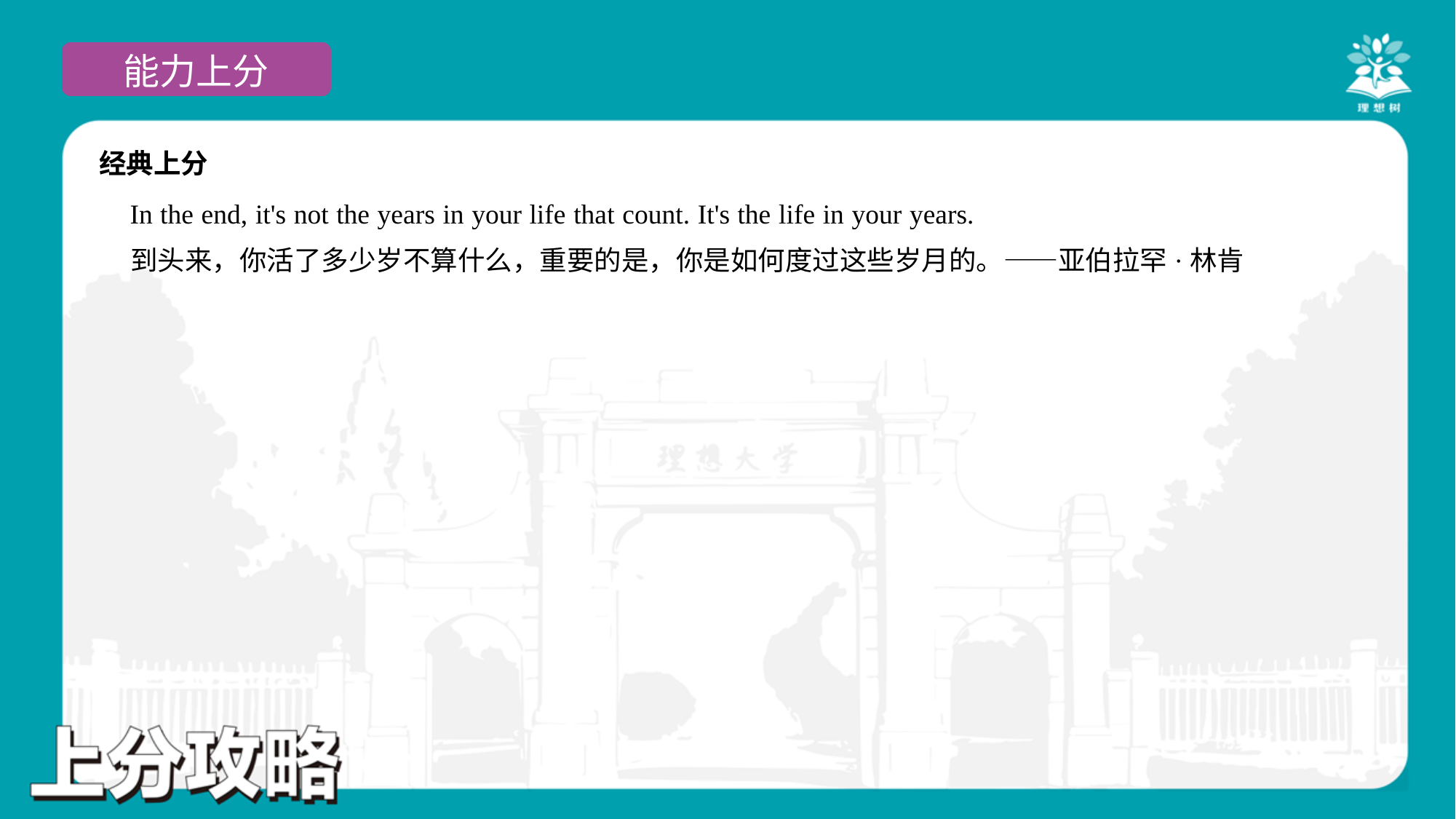

经典上分
    In the end, it's not the years in your life that count. It's the life in your years.
    到头来，你活了多少岁不算什么，重要的是，你是如何度过这些岁月的。——亚伯拉罕·林肯